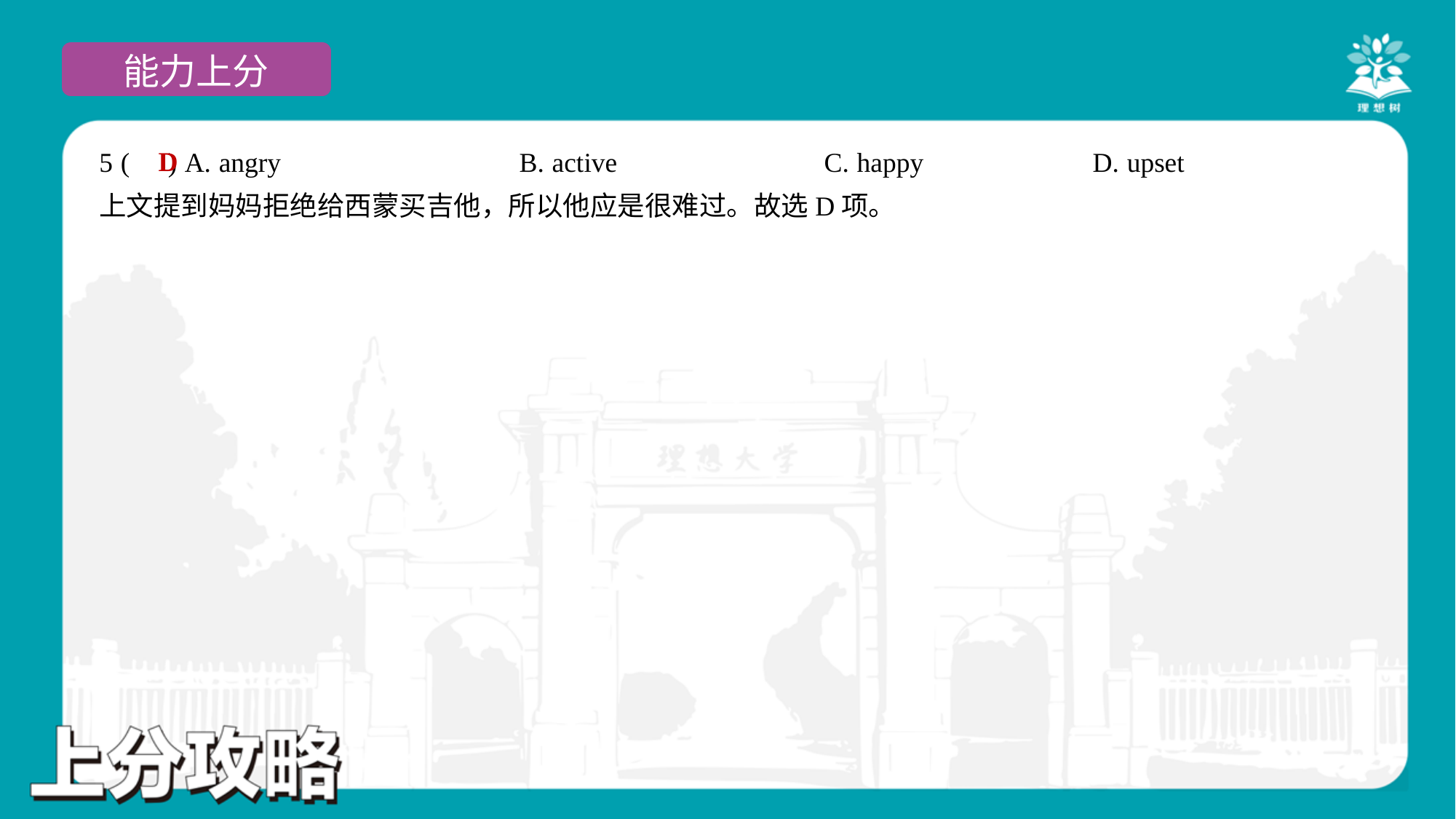

D
5 (     ) A. angry	B. active	C. happy	D. upset
上文提到妈妈拒绝给西蒙买吉他，所以他应是很难过。故选D项。